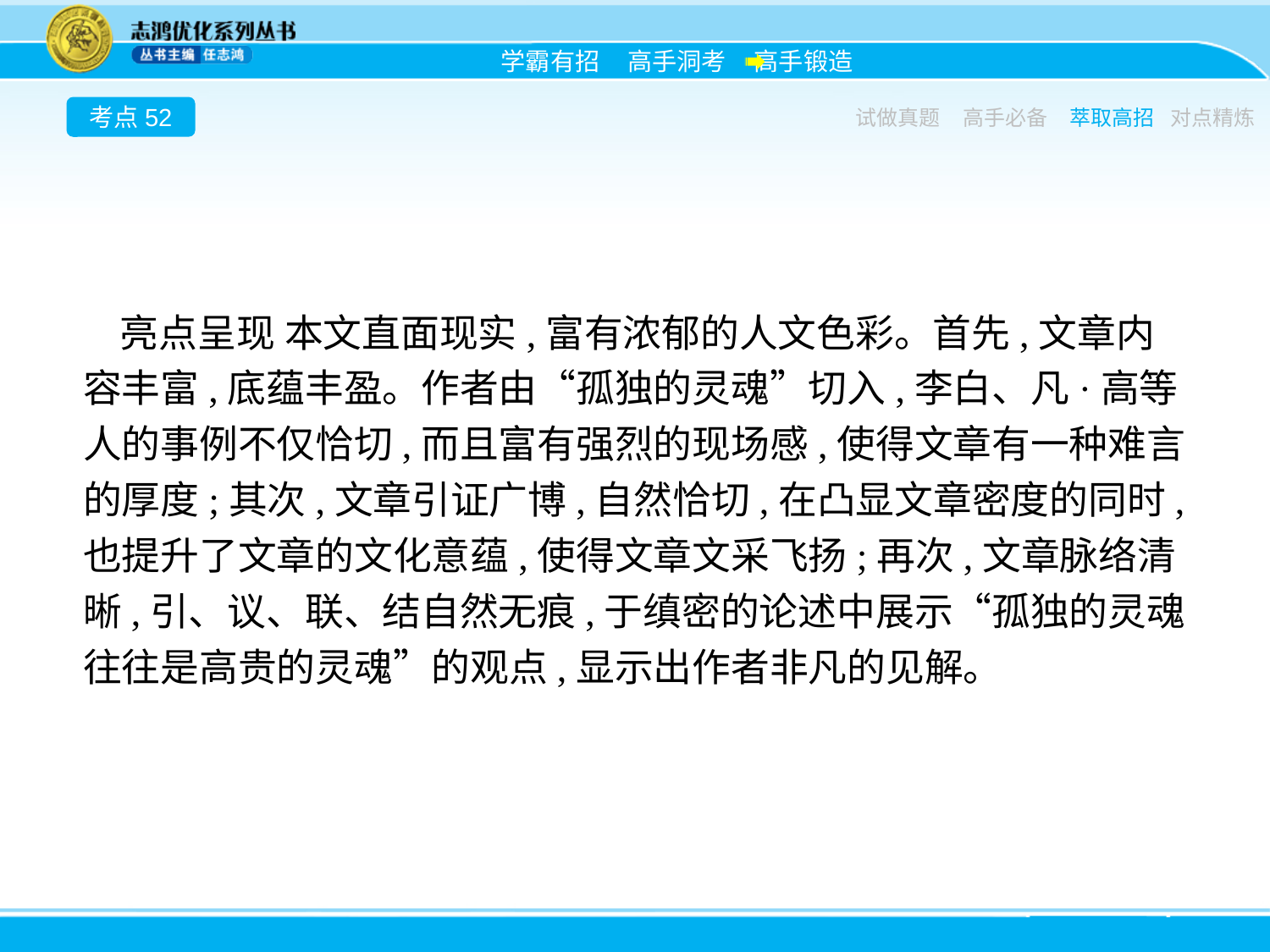

考点52
试做真题
高手必备
萃取高招
对点精炼
亮点呈现 本文直面现实,富有浓郁的人文色彩。首先,文章内容丰富,底蕴丰盈。作者由“孤独的灵魂”切入,李白、凡·高等人的事例不仅恰切,而且富有强烈的现场感,使得文章有一种难言的厚度;其次,文章引证广博,自然恰切,在凸显文章密度的同时,也提升了文章的文化意蕴,使得文章文采飞扬;再次,文章脉络清晰,引、议、联、结自然无痕,于缜密的论述中展示“孤独的灵魂往往是高贵的灵魂”的观点,显示出作者非凡的见解。